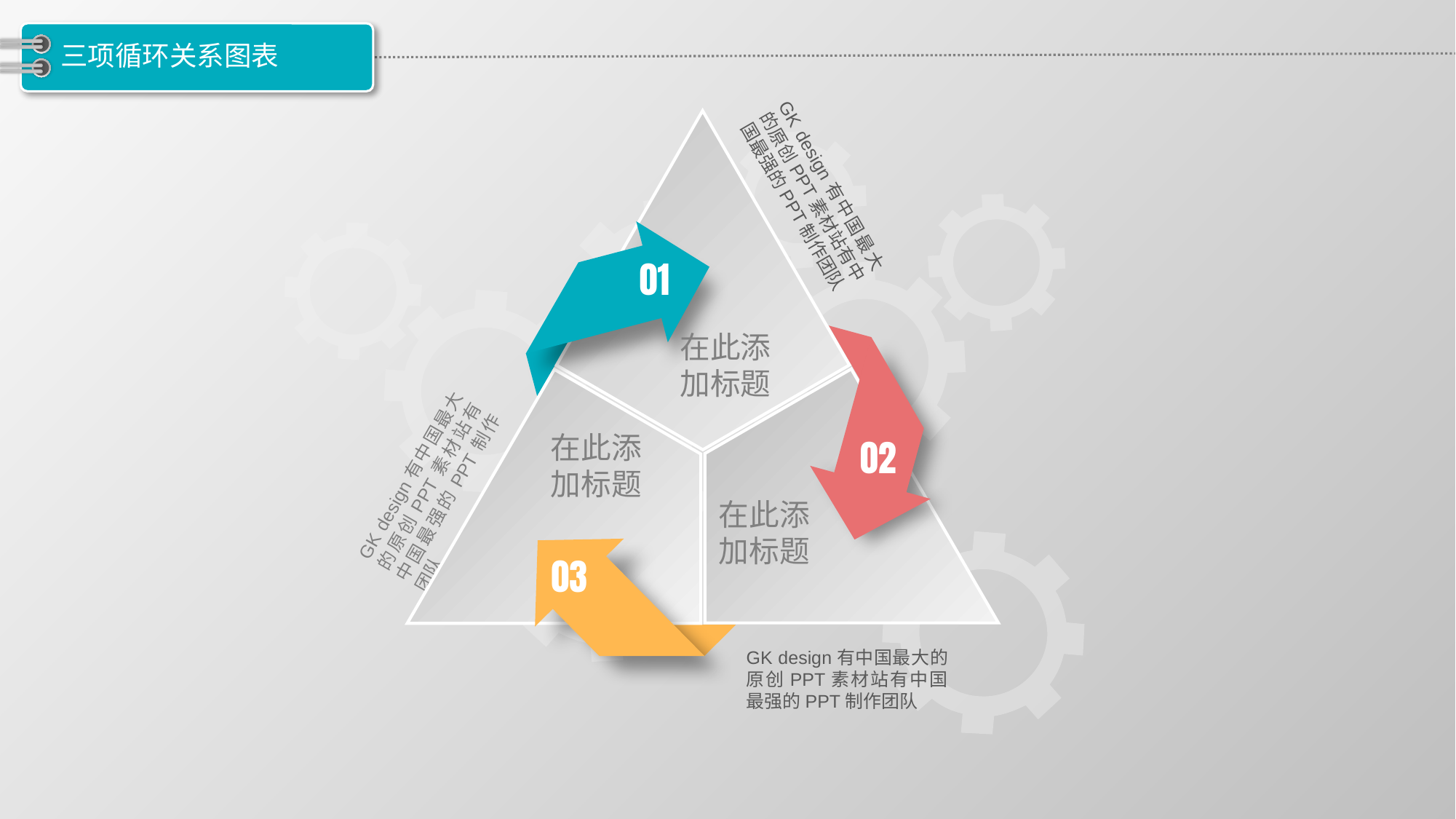

# 三项循环关系图表

01
在此添加标题

在此添加标题
02
在此添加标题

03

GK design有中国最大的原创PPT素材站有中国最强的PPT制作团队
GK design有中国最大的原创PPT素材站有中国最强的PPT制作团队
GK design有中国最大的原创PPT素材站有中国最强的PPT制作团队